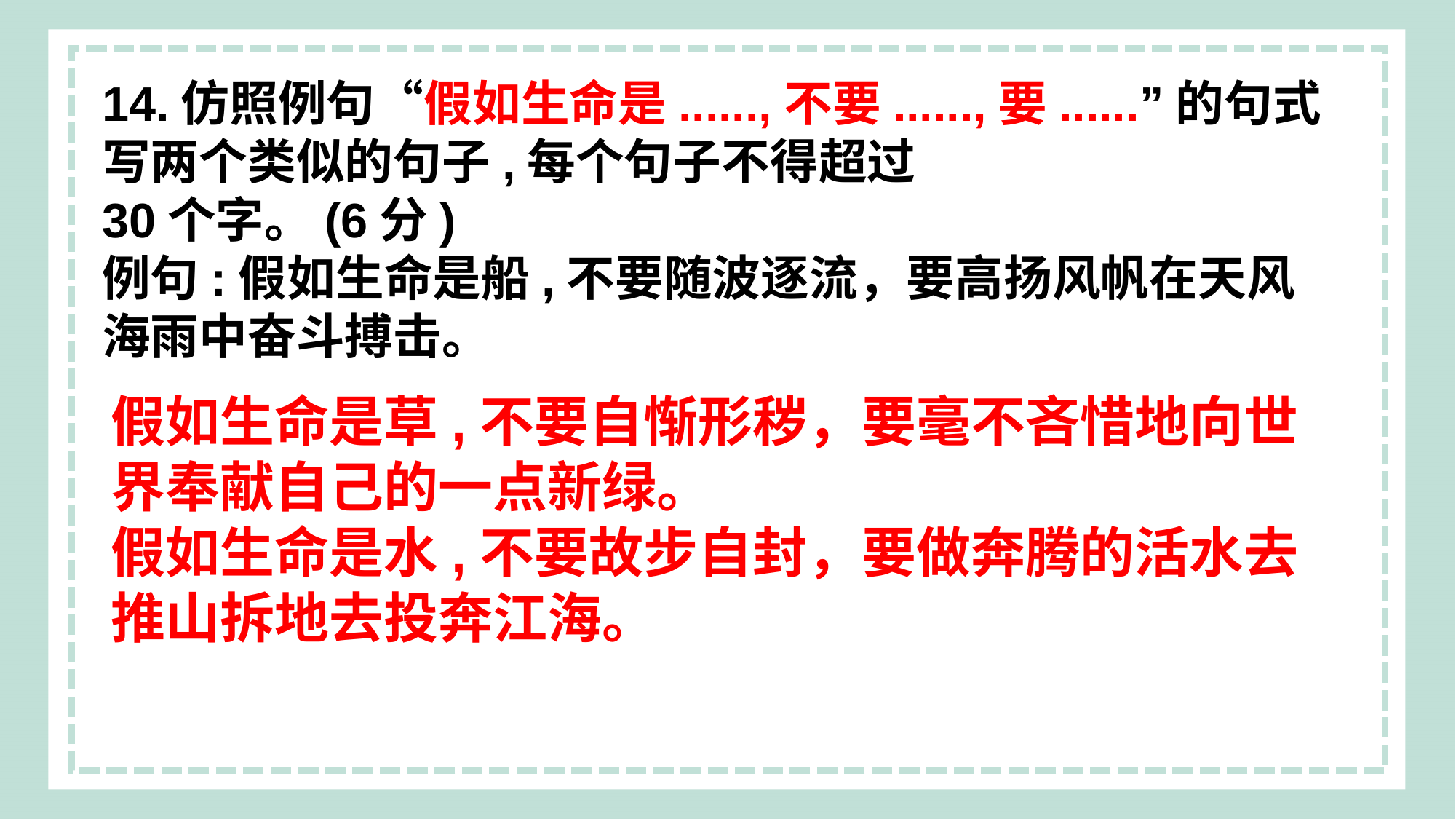

14.仿照例句“假如生命是......,不要......,要......”的句式写两个类似的句子,每个句子不得超过
30个字。(6分)
例句:假如生命是船,不要随波逐流，要高扬风帆在天风海雨中奋斗搏击。
假如生命是草,不要自惭形秽，要毫不吝惜地向世界奉献自己的一点新绿。
假如生命是水,不要故步自封，要做奔腾的活水去推山拆地去投奔江海。